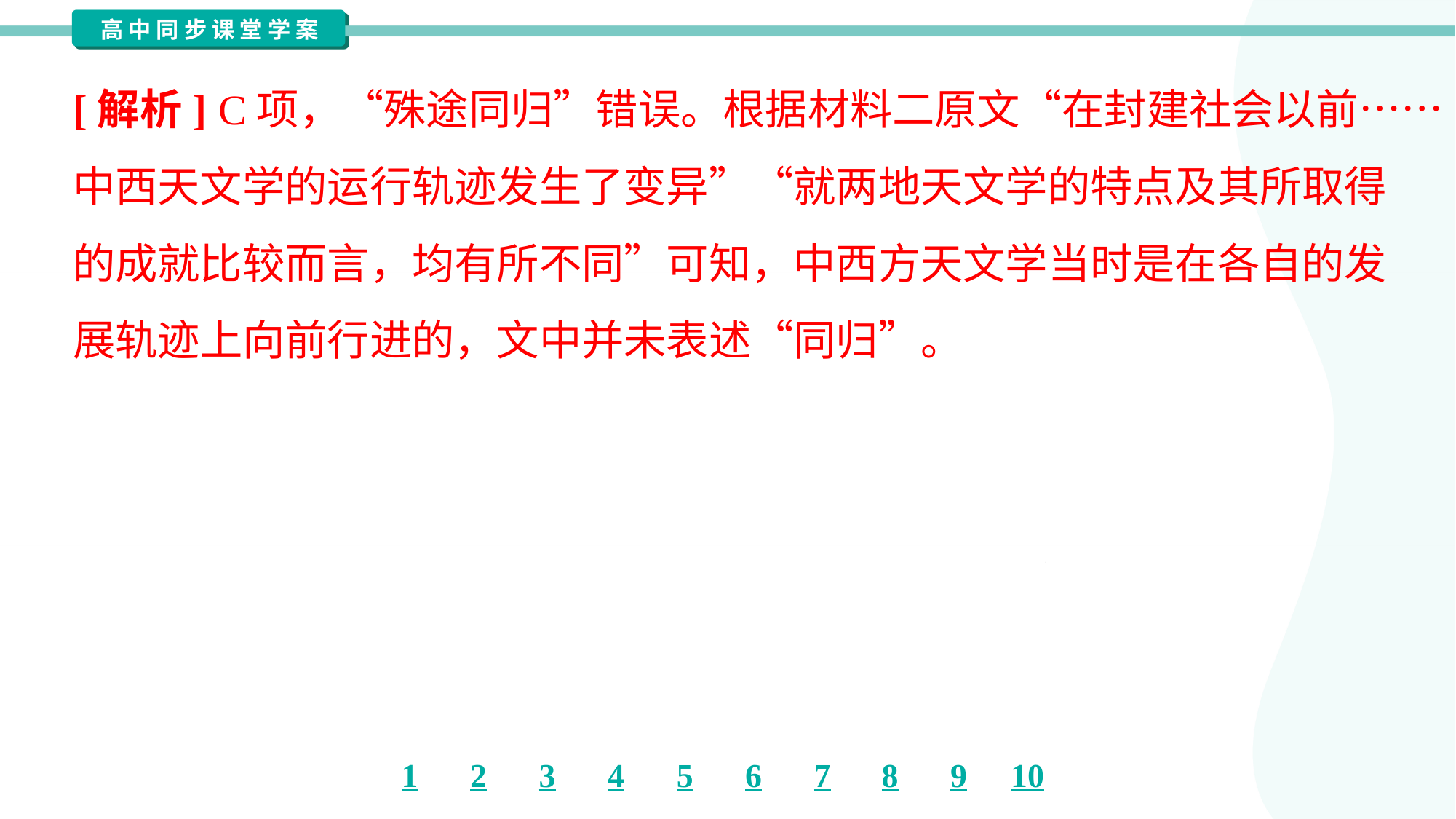

[解析] C项，“殊途同归”错误。根据材料二原文“在封建社会以前……
中西天文学的运行轨迹发生了变异”“就两地天文学的特点及其所取得
的成就比较而言，均有所不同”可知，中西方天文学当时是在各自的发
展轨迹上向前行进的，文中并未表述“同归”。